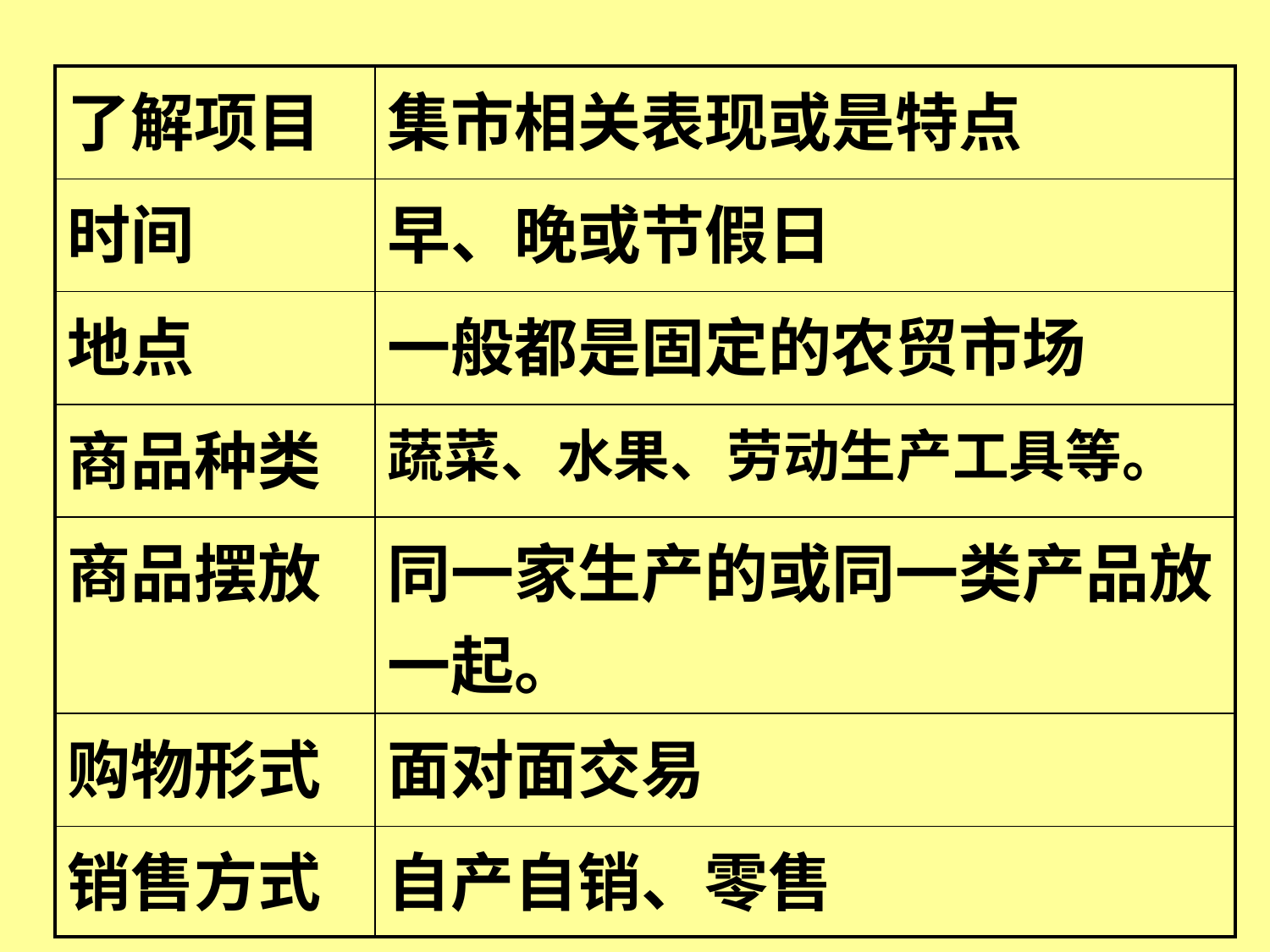

| 了解项目 | 集市相关表现或是特点 |
| --- | --- |
| 时间 | 早、晚或节假日 |
| 地点 | 一般都是固定的农贸市场 |
| 商品种类 | 蔬菜、水果、劳动生产工具等。 |
| 商品摆放 | 同一家生产的或同一类产品放一起。 |
| 购物形式 | 面对面交易 |
| 销售方式 | 自产自销、零售 |